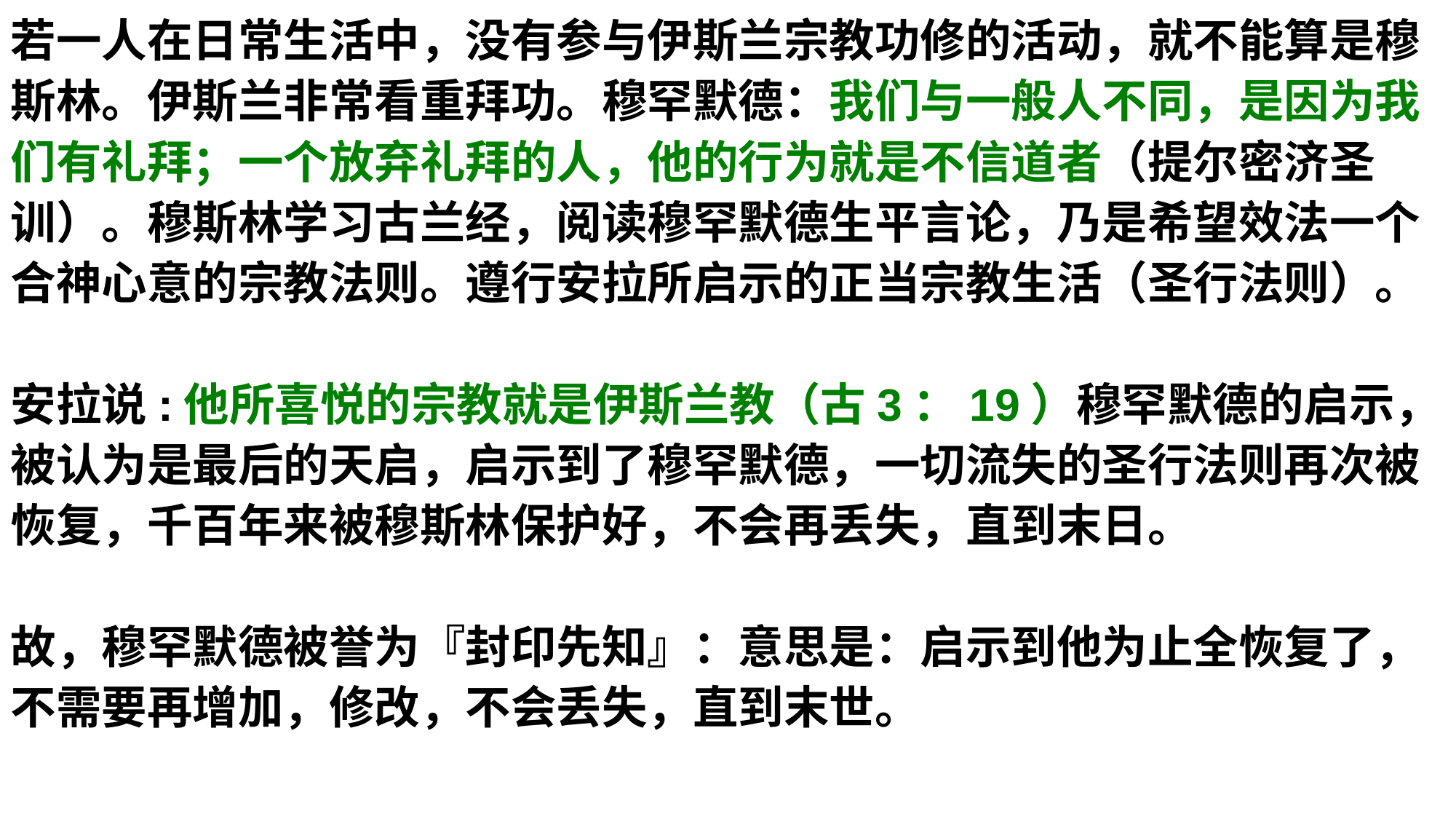

若一人在日常生活中，没有参与伊斯兰宗教功修的活动，就不能算是穆斯林。伊斯兰非常看重拜功。穆罕默德：我们与一般人不同，是因为我们有礼拜；一个放弃礼拜的人，他的行为就是不信道者（提尔密济圣训）。穆斯林学习古兰经，阅读穆罕默德生平言论，乃是希望效法一个合神心意的宗教法则。遵行安拉所启示的正当宗教生活（圣行法则）。

安拉说:他所喜悦的宗教就是伊斯兰教（古3：19）穆罕默德的启示，被认为是最后的天启，启示到了穆罕默德，一切流失的圣行法则再次被恢复，千百年来被穆斯林保护好，不会再丢失，直到末日。

故，穆罕默德被誉为『封印先知』：意思是：启示到他为止全恢复了，不需要再增加，修改，不会丢失，直到末世。